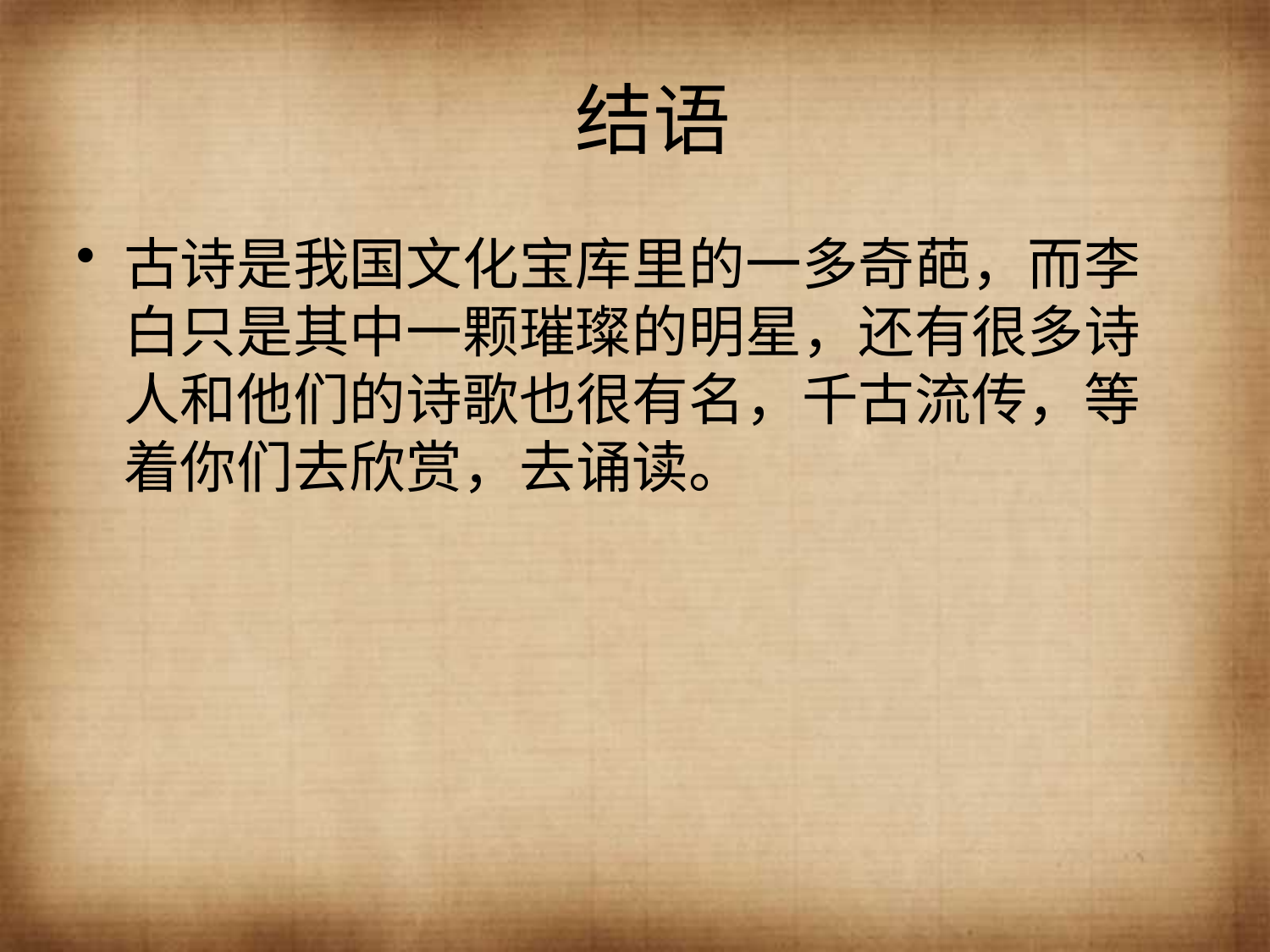

# 结语
古诗是我国文化宝库里的一多奇葩，而李白只是其中一颗璀璨的明星，还有很多诗人和他们的诗歌也很有名，千古流传，等着你们去欣赏，去诵读。